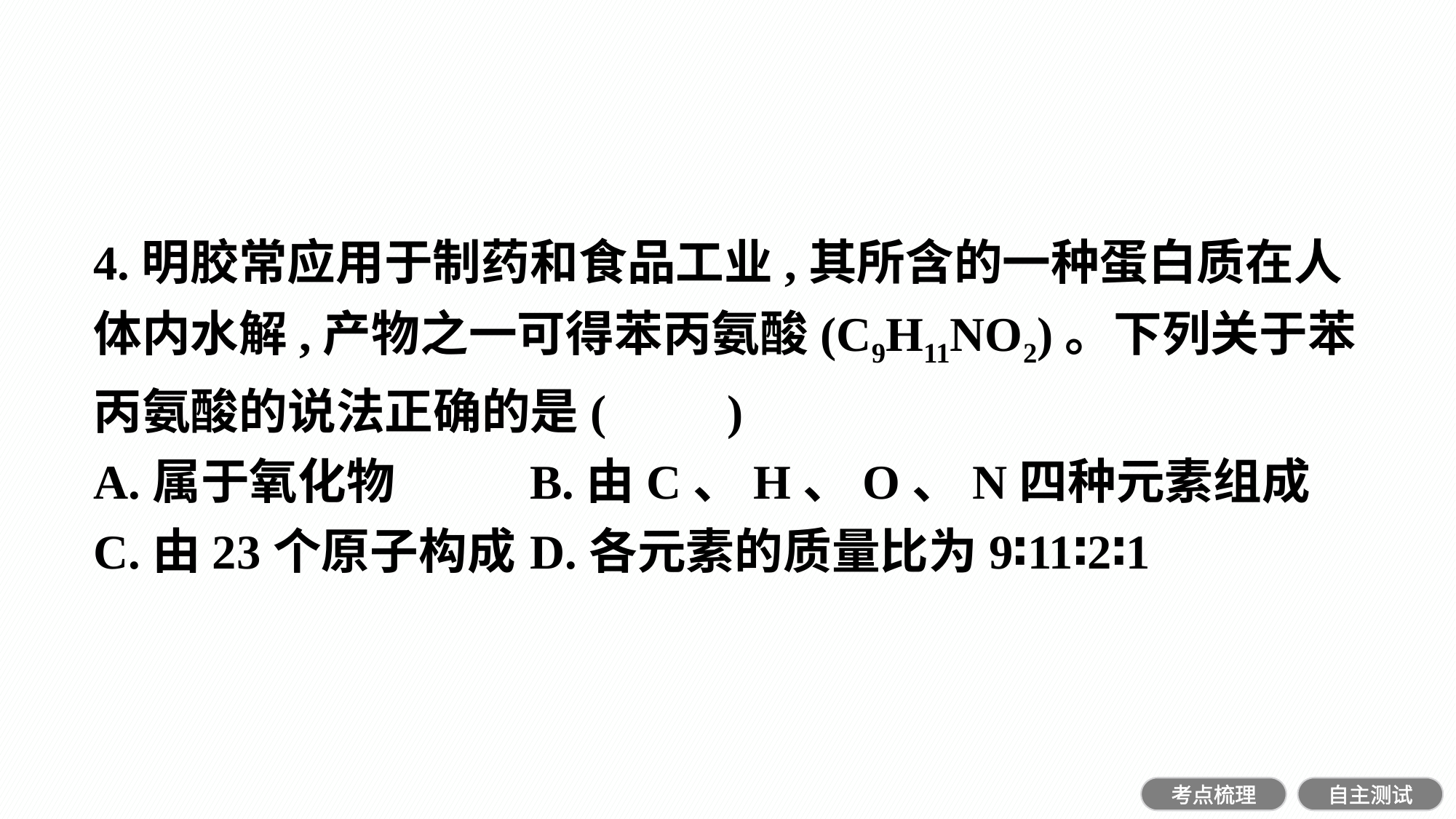

4.明胶常应用于制药和食品工业,其所含的一种蛋白质在人体内水解,产物之一可得苯丙氨酸(C9H11NO2)。下列关于苯丙氨酸的说法正确的是(　　)
A.属于氧化物			B.由C、H、O、N四种元素组成
C.由23个原子构成	D.各元素的质量比为9∶11∶2∶1